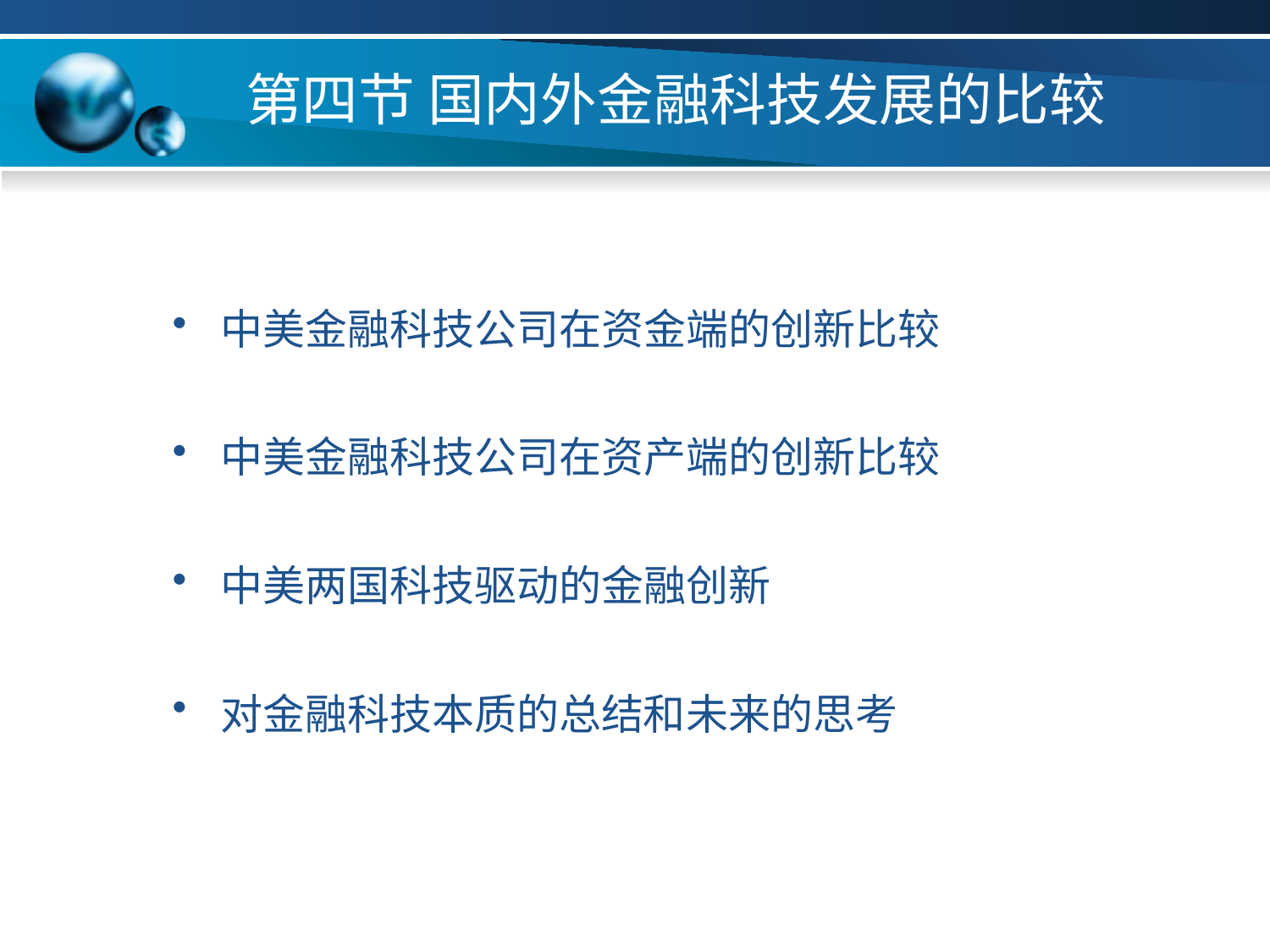

# 第四节 国内外金融科技发展的比较
中美金融科技公司在资金端的创新比较
中美金融科技公司在资产端的创新比较
中美两国科技驱动的金融创新
对金融科技本质的总结和未来的思考